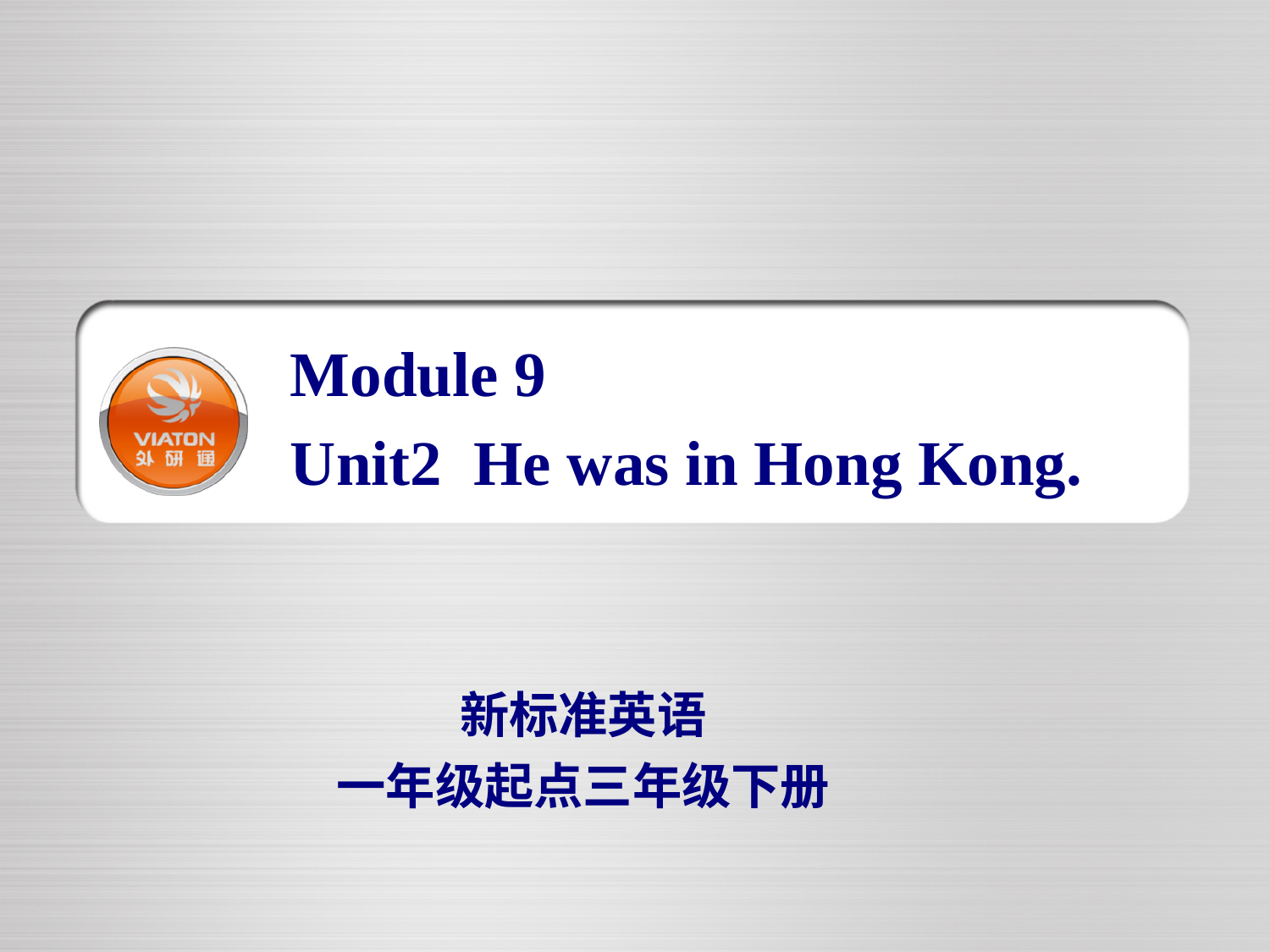

Module 9
Unit2  He was in Hong Kong.
新标准英语
一年级起点三年级下册